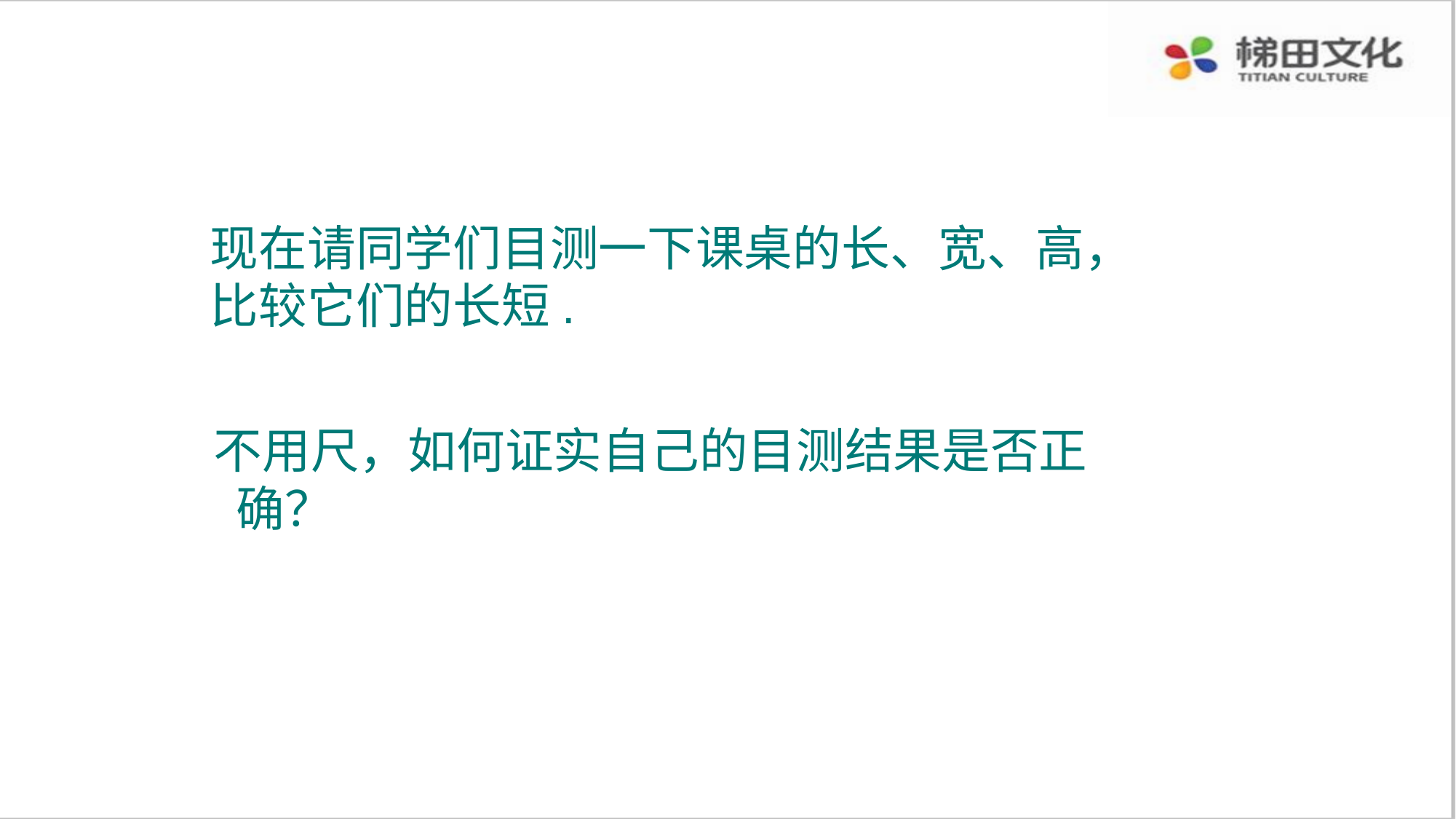

现在请同学们目测一下课桌的长、宽、高，
 比较它们的长短.
不用尺，如何证实自己的目测结果是否正
 确？